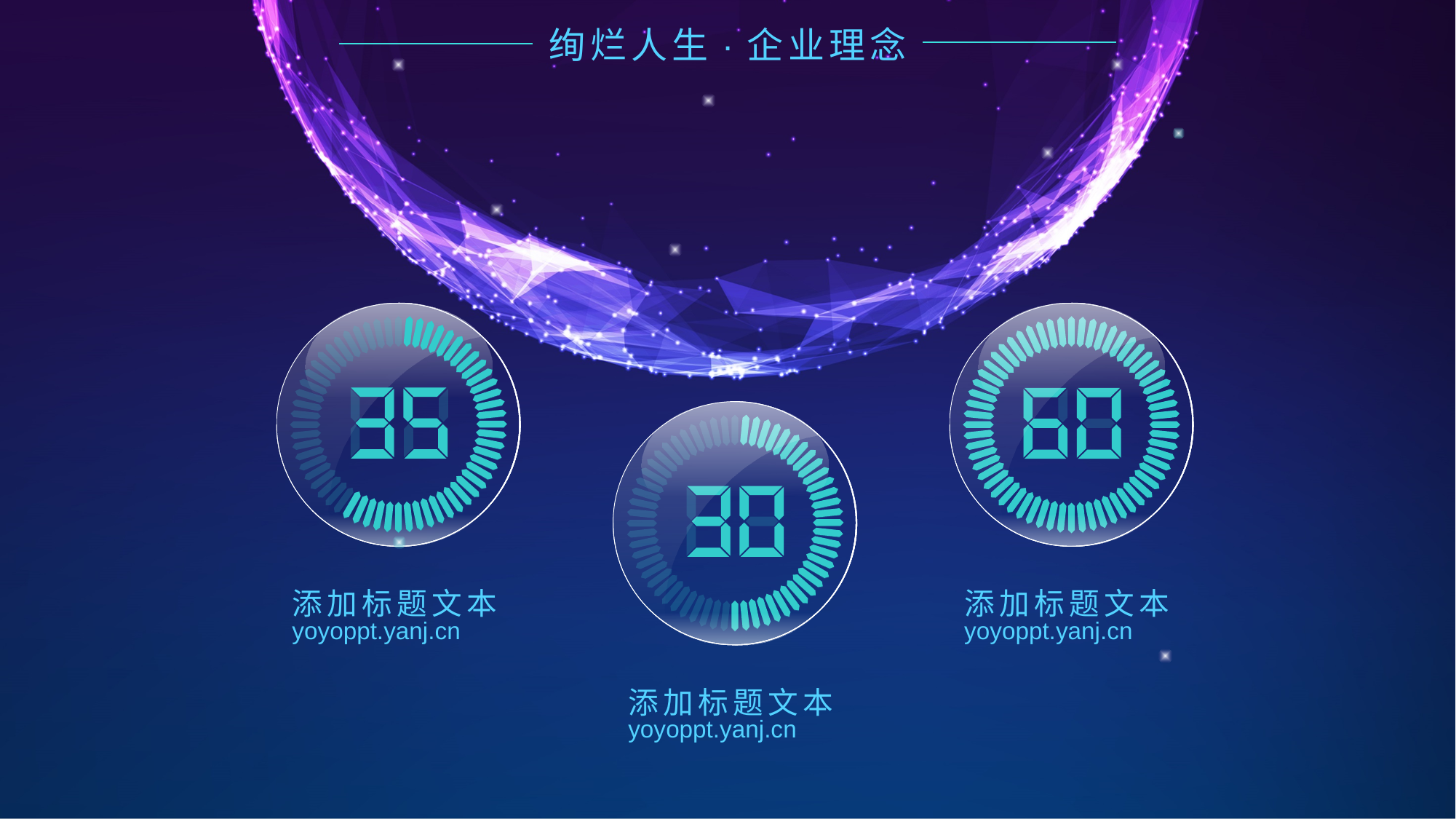

绚烂人生·企业理念

添加标题文本
yoyoppt.yanj.cn
添加标题文本
yoyoppt.yanj.cn

添加标题文本
yoyoppt.yanj.cn